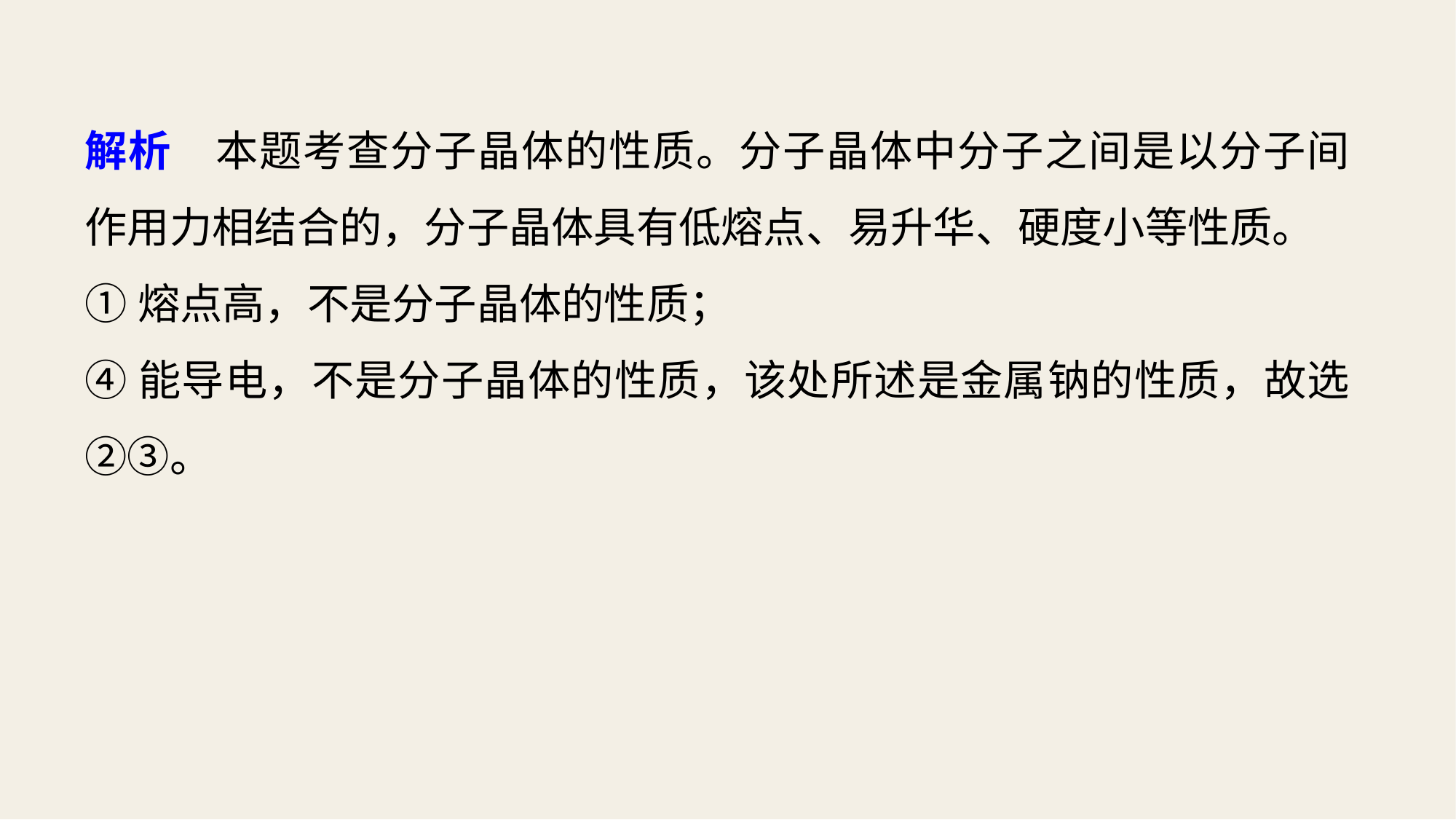

解析　本题考查分子晶体的性质。分子晶体中分子之间是以分子间作用力相结合的，分子晶体具有低熔点、易升华、硬度小等性质。
①熔点高，不是分子晶体的性质；
④能导电，不是分子晶体的性质，该处所述是金属钠的性质，故选②③。